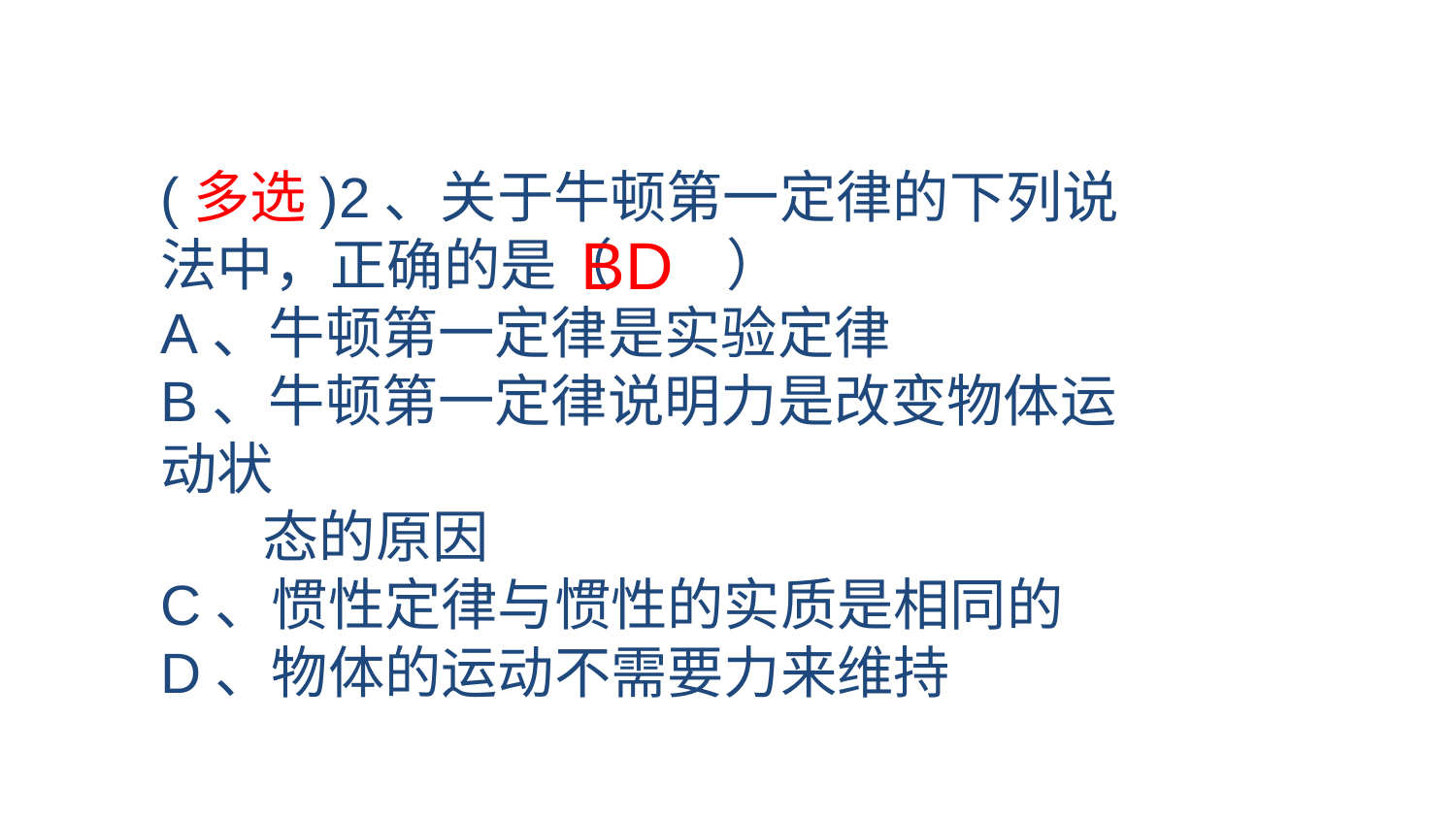

(多选)2、关于牛顿第一定律的下列说法中，正确的是（         ）
A、牛顿第一定律是实验定律
B、牛顿第一定律说明力是改变物体运动状
       态的原因
C、惯性定律与惯性的实质是相同的
D、物体的运动不需要力来维持
BD